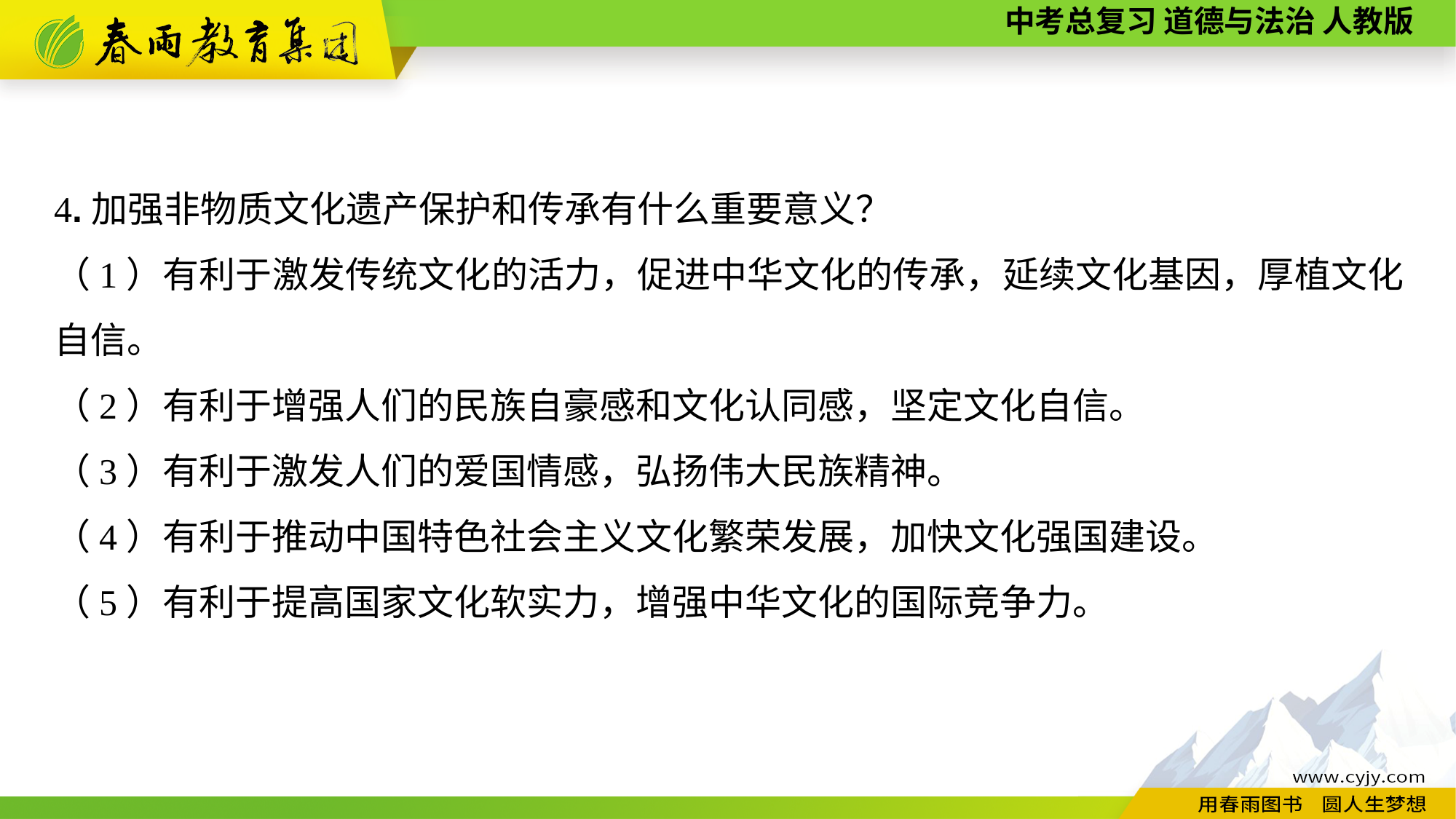

4.加强非物质文化遗产保护和传承有什么重要意义？
（1）有利于激发传统文化的活力，促进中华文化的传承，延续文化基因，厚植文化自信。
（2）有利于增强人们的民族自豪感和文化认同感，坚定文化自信。
（3）有利于激发人们的爱国情感，弘扬伟大民族精神。
（4）有利于推动中国特色社会主义文化繁荣发展，加快文化强国建设。
（5）有利于提高国家文化软实力，增强中华文化的国际竞争力。